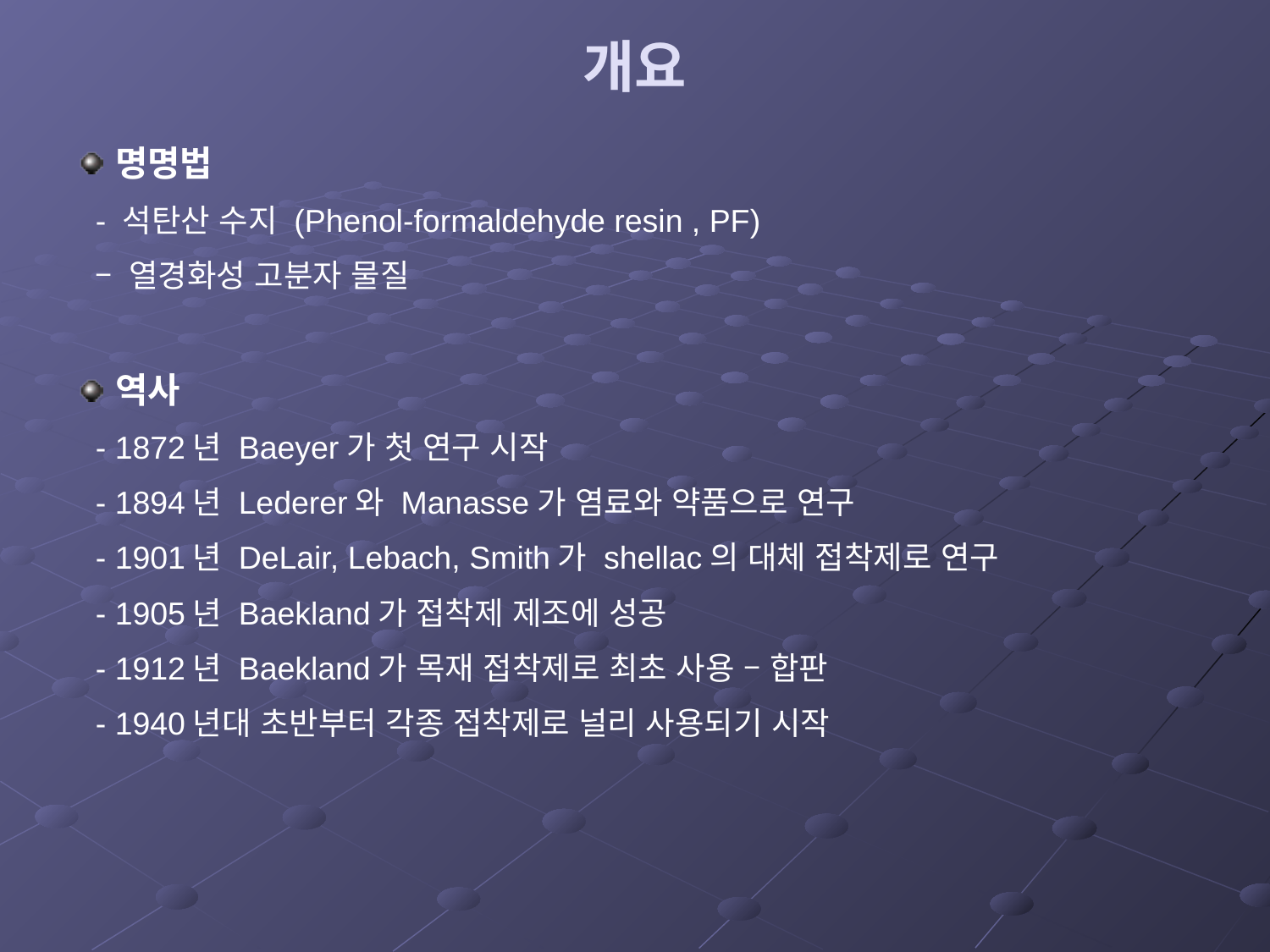

# 개요
명명법
  - 석탄산 수지 (Phenol-formaldehyde resin , PF)
  – 열경화성 고분자 물질

역사
  - 1872년 Baeyer가 첫 연구 시작
  - 1894년 Lederer와 Manasse가 염료와 약품으로 연구
  - 1901년 DeLair, Lebach, Smith가 shellac의 대체 접착제로 연구
  - 1905년 Baekland가 접착제 제조에 성공
  - 1912년 Baekland가 목재 접착제로 최초 사용 – 합판
  - 1940년대 초반부터 각종 접착제로 널리 사용되기 시작